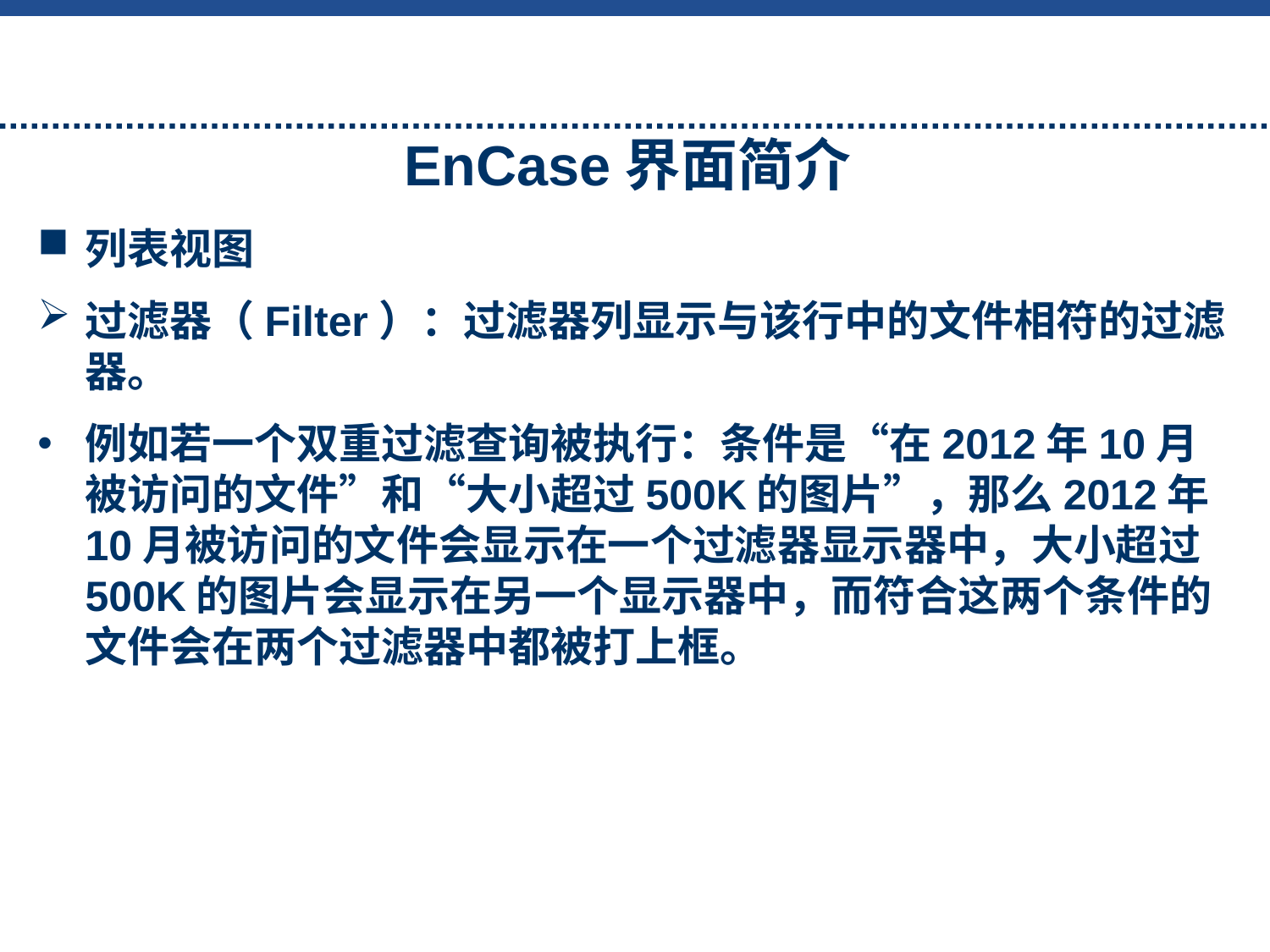

EnCase界面简介
列表视图
过滤器（Filter）：过滤器列显示与该行中的文件相符的过滤器。
例如若一个双重过滤查询被执行：条件是“在2012年10月被访问的文件”和“大小超过500K的图片”，那么2012年10月被访问的文件会显示在一个过滤器显示器中，大小超过500K的图片会显示在另一个显示器中，而符合这两个条件的文件会在两个过滤器中都被打上框。